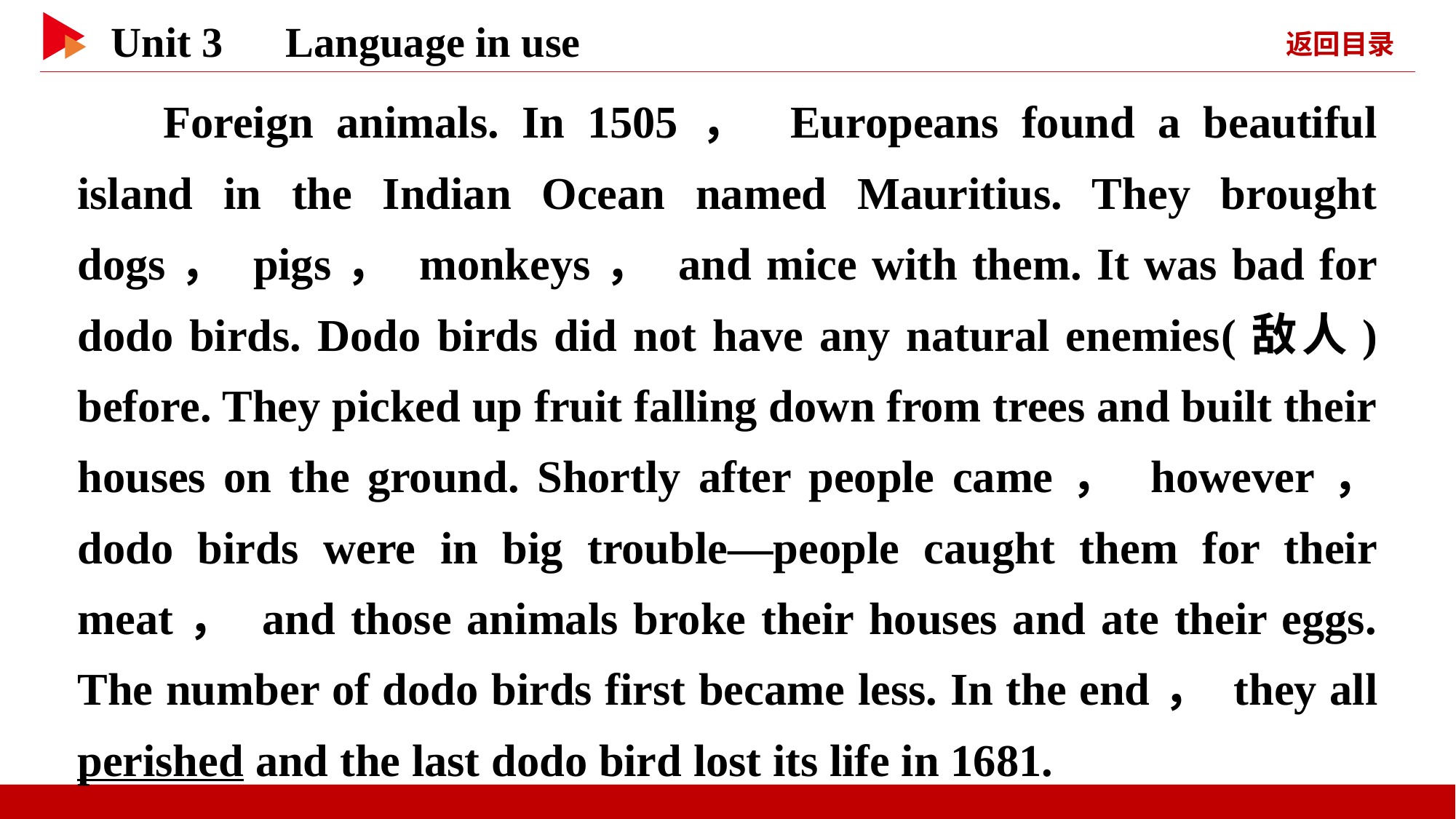

Foreign animals. In 1505， Europeans found a beautiful island in the Indian Ocean named Mauritius. They brought dogs， pigs， monkeys， and mice with them. It was bad for dodo birds. Dodo birds did not have any natural enemies(敌人) before. They picked up fruit falling down from trees and built their houses on the ground. Shortly after people came， however， dodo birds were in big trouble—people caught them for their meat， and those animals broke their houses and ate their eggs. The number of dodo birds first became less. In the end， they all perished and the last dodo bird lost its life in 1681.